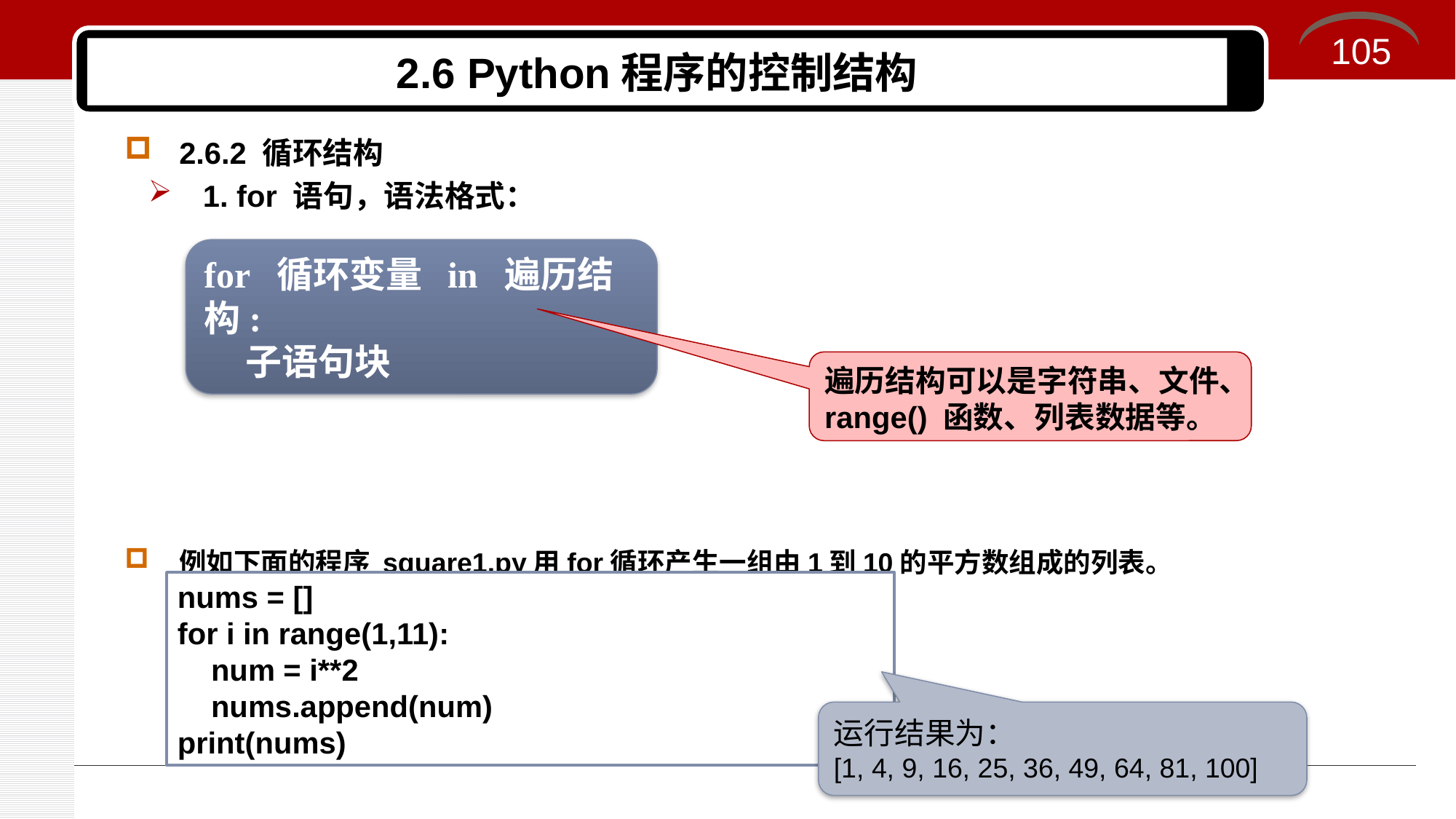

105
# 2.6 Python程序的控制结构
2.6.2 循环结构
1. for 语句，语法格式：

例如下面的程序 square1.py用for循环产生一组由1到10的平方数组成的列表。

for  循环变量  in  遍历结构:
    子语句块
遍历结构可以是字符串、文件、range() 函数、列表数据等。
nums = []
for i in range(1,11):
    num = i**2
    nums.append(num)
print(nums)
运行结果为：
[1, 4, 9, 16, 25, 36, 49, 64, 81, 100]